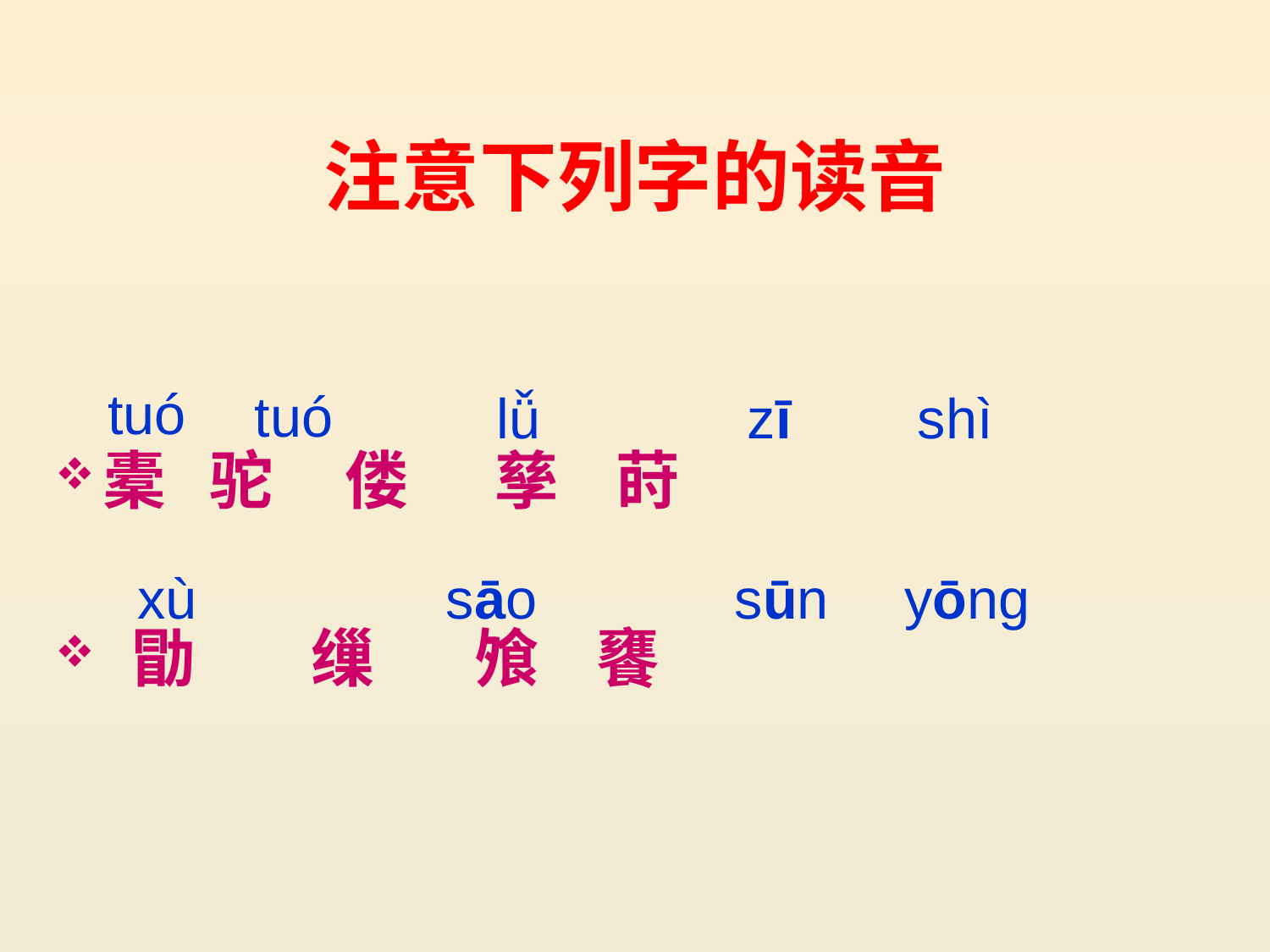

# 注意下列字的读音

橐   驼     偻      孳    莳

 勖        缫       飧    饔
tuó
tuó
lǚ
zī
shì
xù
sāo
sūn
yōng